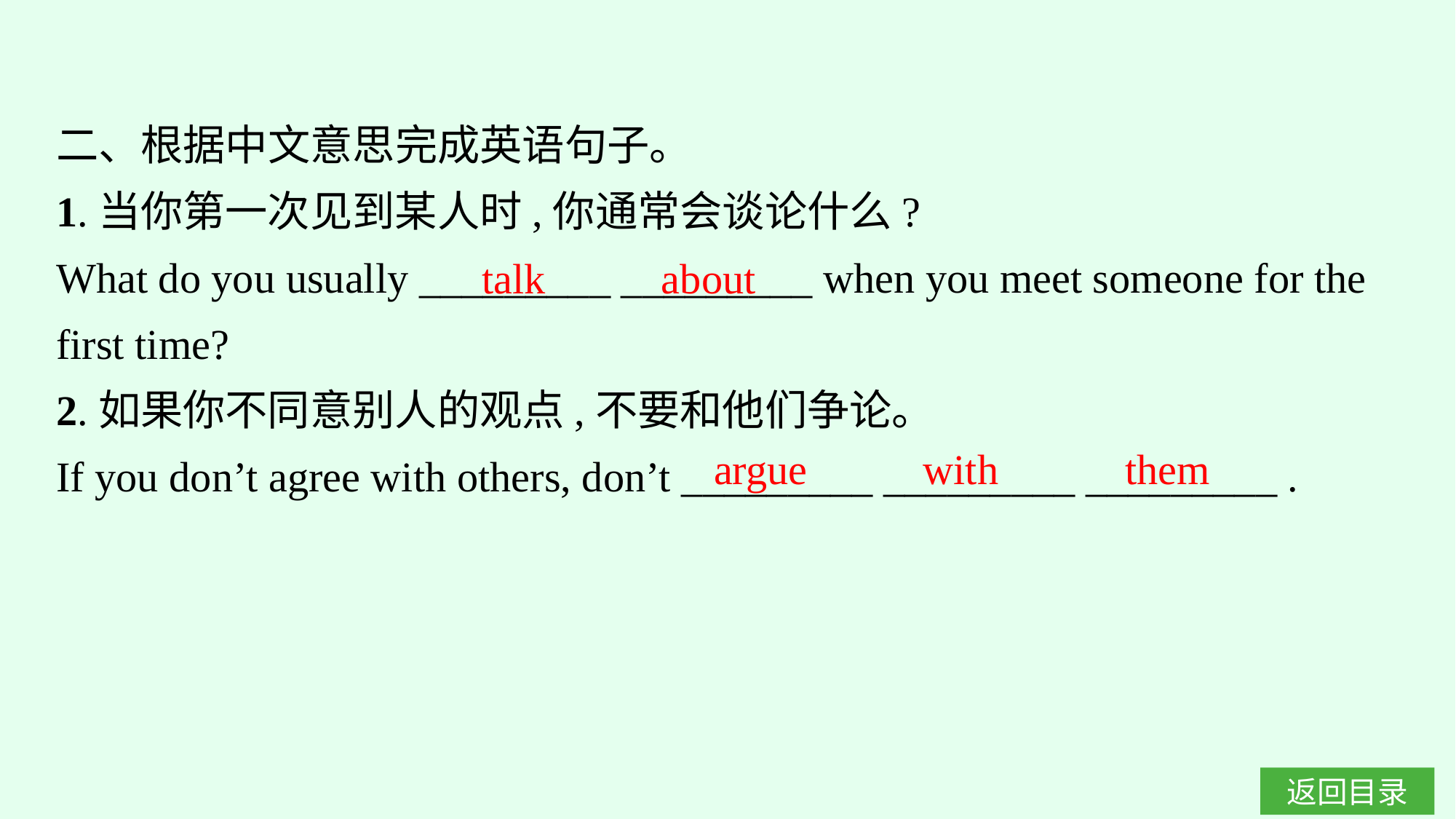

二、根据中文意思完成英语句子。
1.当你第一次见到某人时,你通常会谈论什么?
What do you usually _________ _________ when you meet someone for the first time?
2.如果你不同意别人的观点,不要和他们争论。
If you don’t agree with others, don’t _________ _________ _________ .
talk           about
argue           with            them